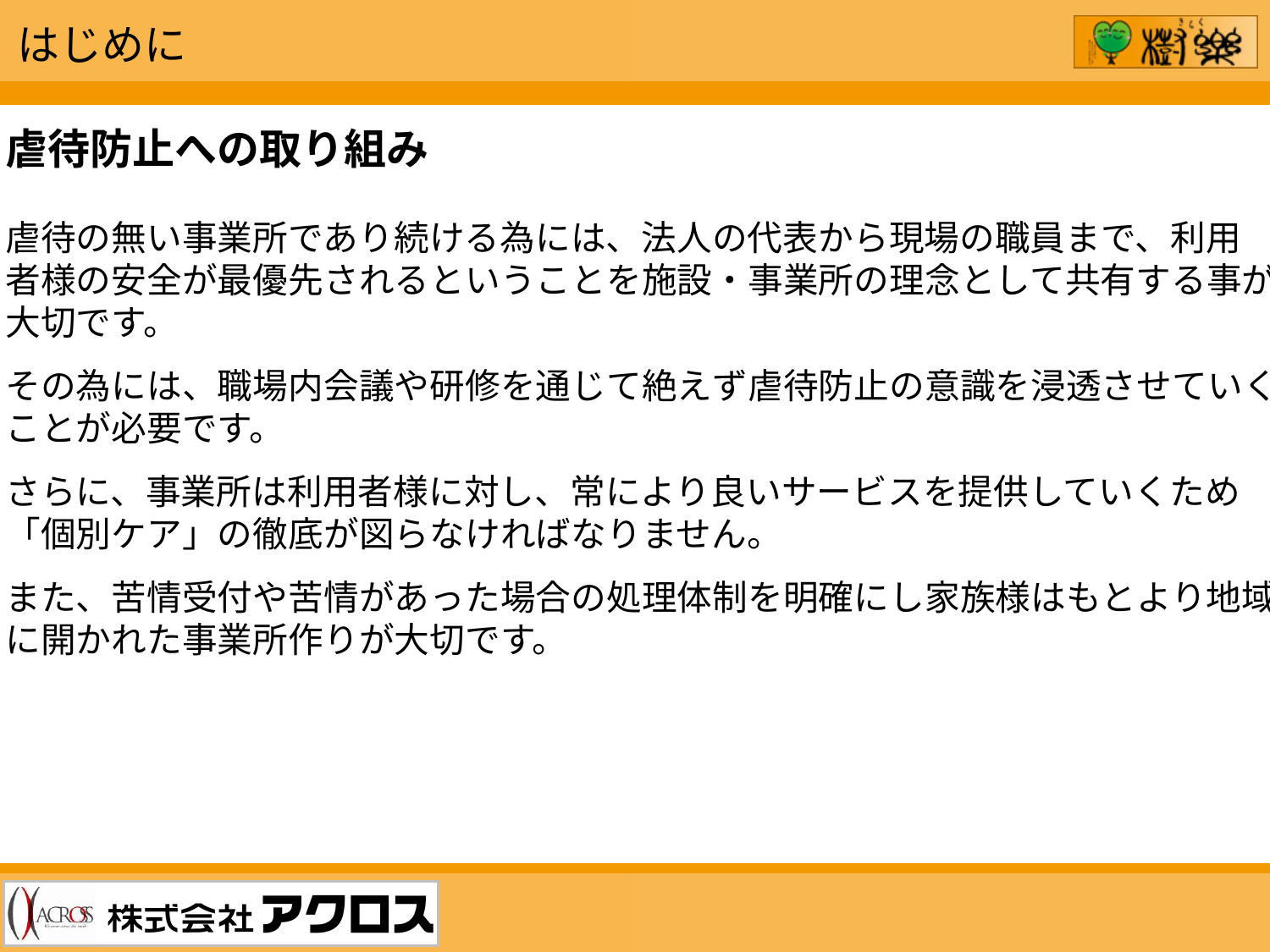

はじめに
虐待防止への取り組み

虐待の無い事業所であり続ける為には、法人の代表から現場の職員まで、利用
者様の安全が最優先されるということを施設・事業所の理念として共有する事が
大切です。

その為には、職場内会議や研修を通じて絶えず虐待防止の意識を浸透させていく
ことが必要です。

さらに、事業所は利用者様に対し、常により良いサービスを提供していくため
「個別ケア」の徹底が図らなければなりません。

また、苦情受付や苦情があった場合の処理体制を明確にし家族様はもとより地域
に開かれた事業所作りが大切です。